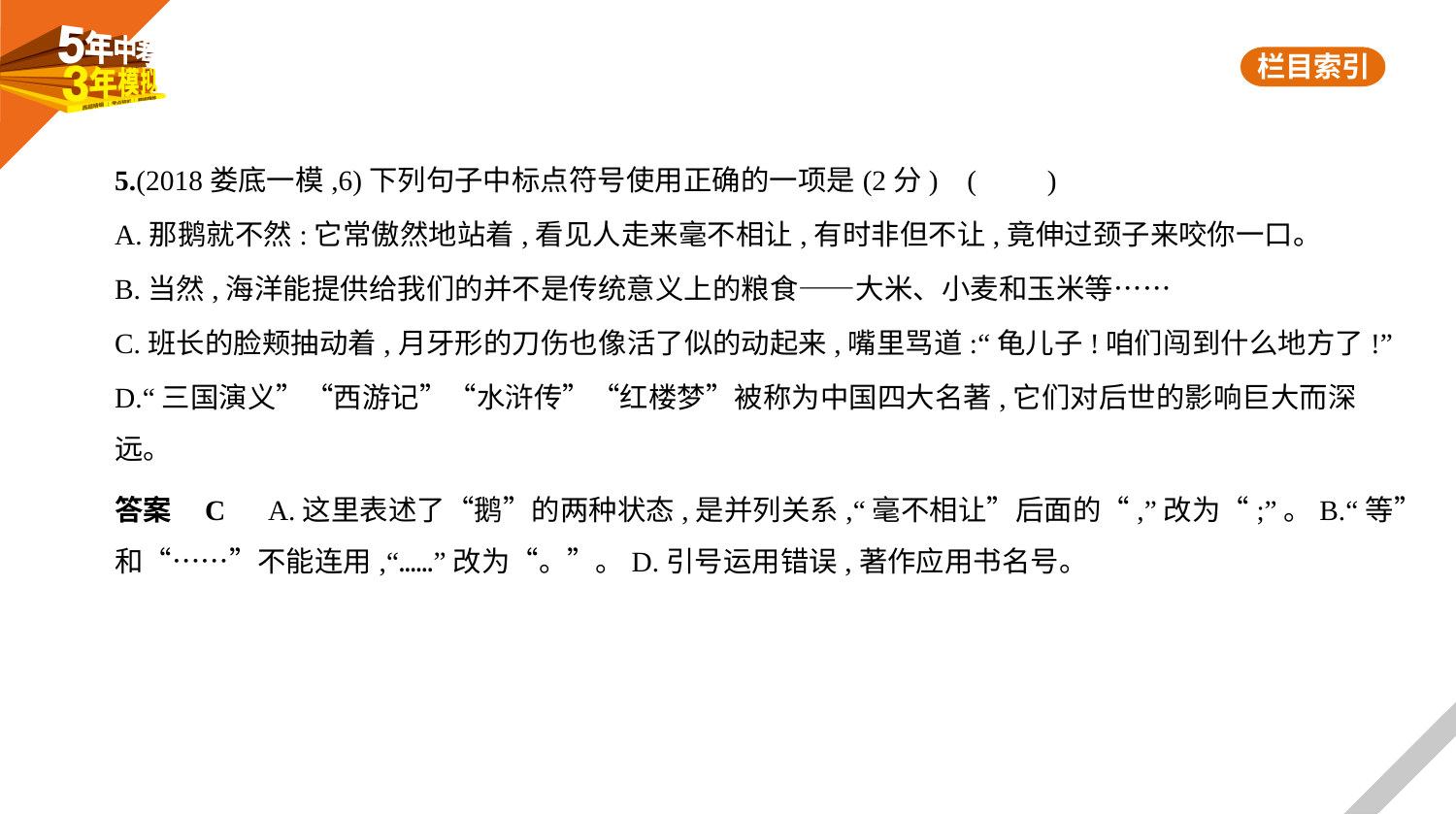

5.(2018娄底一模,6)下列句子中标点符号使用正确的一项是(2分) (　　)
A.那鹅就不然:它常傲然地站着,看见人走来毫不相让,有时非但不让,竟伸过颈子来咬你一口。
B.当然,海洋能提供给我们的并不是传统意义上的粮食——大米、小麦和玉米等……
C.班长的脸颊抽动着,月牙形的刀伤也像活了似的动起来,嘴里骂道:“龟儿子!咱们闯到什么地方了!”
D.“三国演义”“西游记”“水浒传”“红楼梦”被称为中国四大名著,它们对后世的影响巨大而深
远。
答案    C　A.这里表述了“鹅”的两种状态,是并列关系,“毫不相让”后面的“,”改为“;”。B.“等”
和“……”不能连用,“……”改为“。”。D.引号运用错误,著作应用书名号。